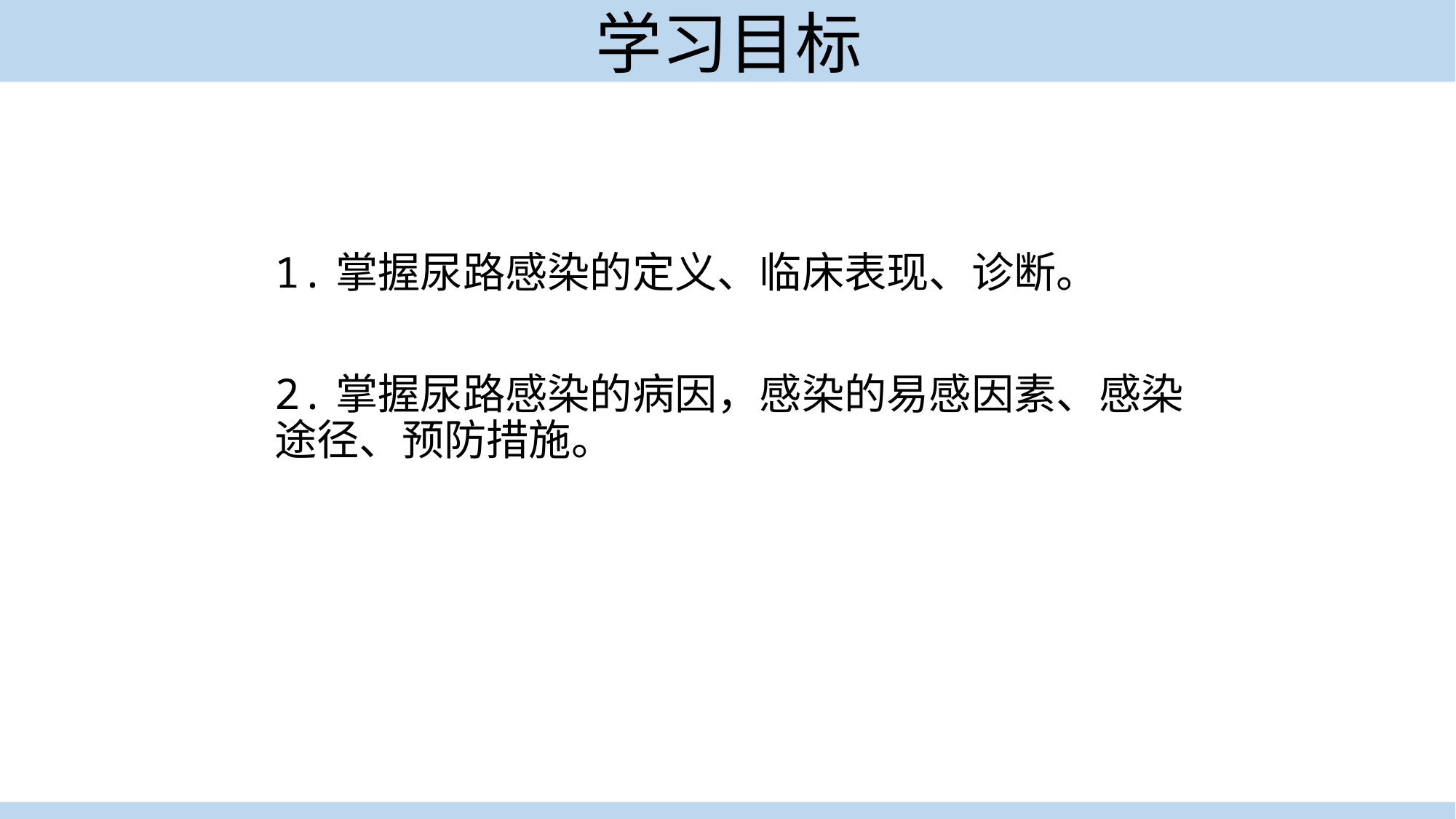

# 学习目标
1.掌握尿路感染的定义、临床表现、诊断。

2.掌握尿路感染的病因，感染的易感因素、感染途径、预防措施。